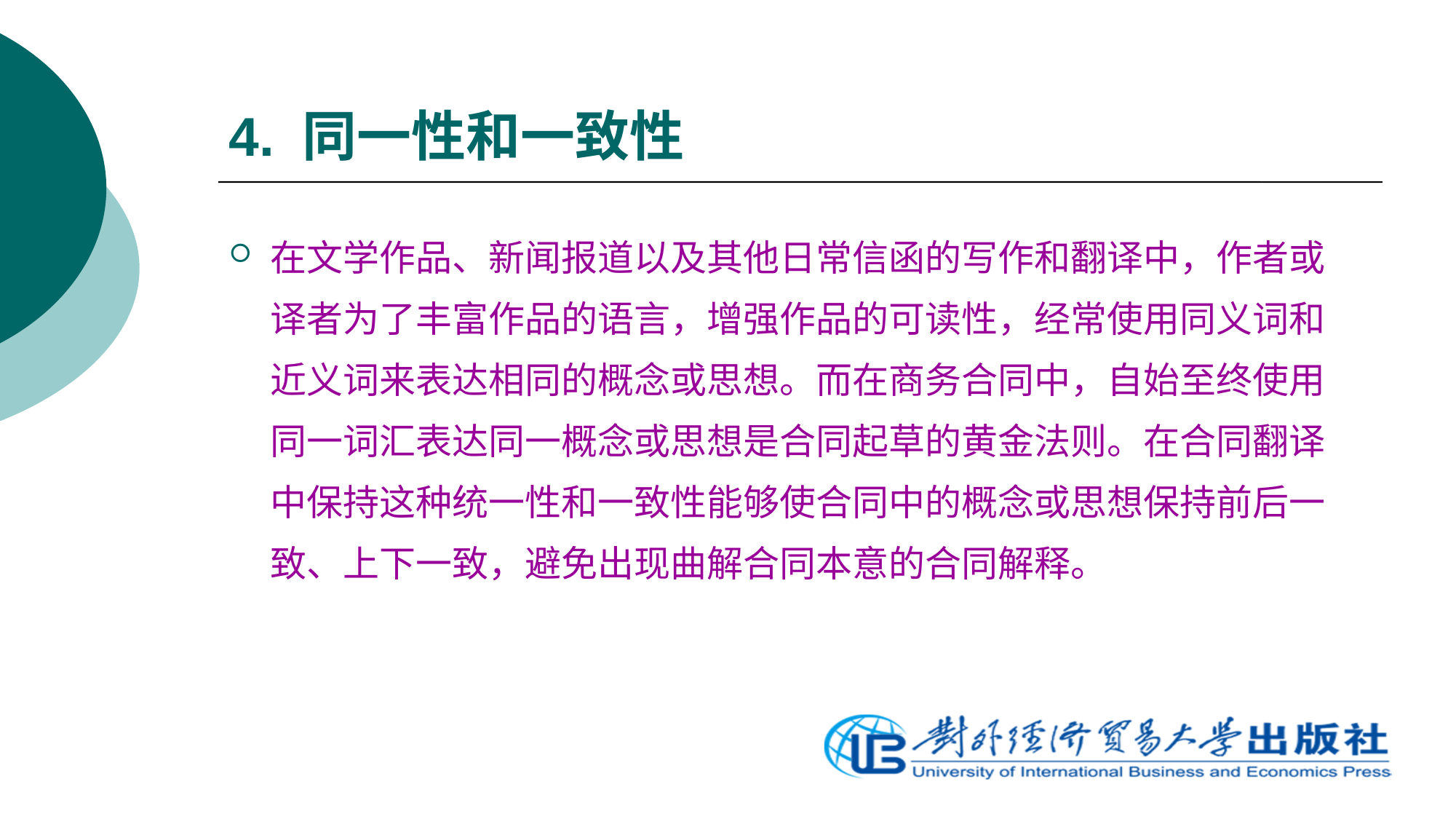

# 4. 同一性和一致性
在文学作品、新闻报道以及其他日常信函的写作和翻译中，作者或译者为了丰富作品的语言，增强作品的可读性，经常使用同义词和近义词来表达相同的概念或思想。而在商务合同中，自始至终使用同一词汇表达同一概念或思想是合同起草的黄金法则。在合同翻译中保持这种统一性和一致性能够使合同中的概念或思想保持前后一致、上下一致，避免出现曲解合同本意的合同解释。